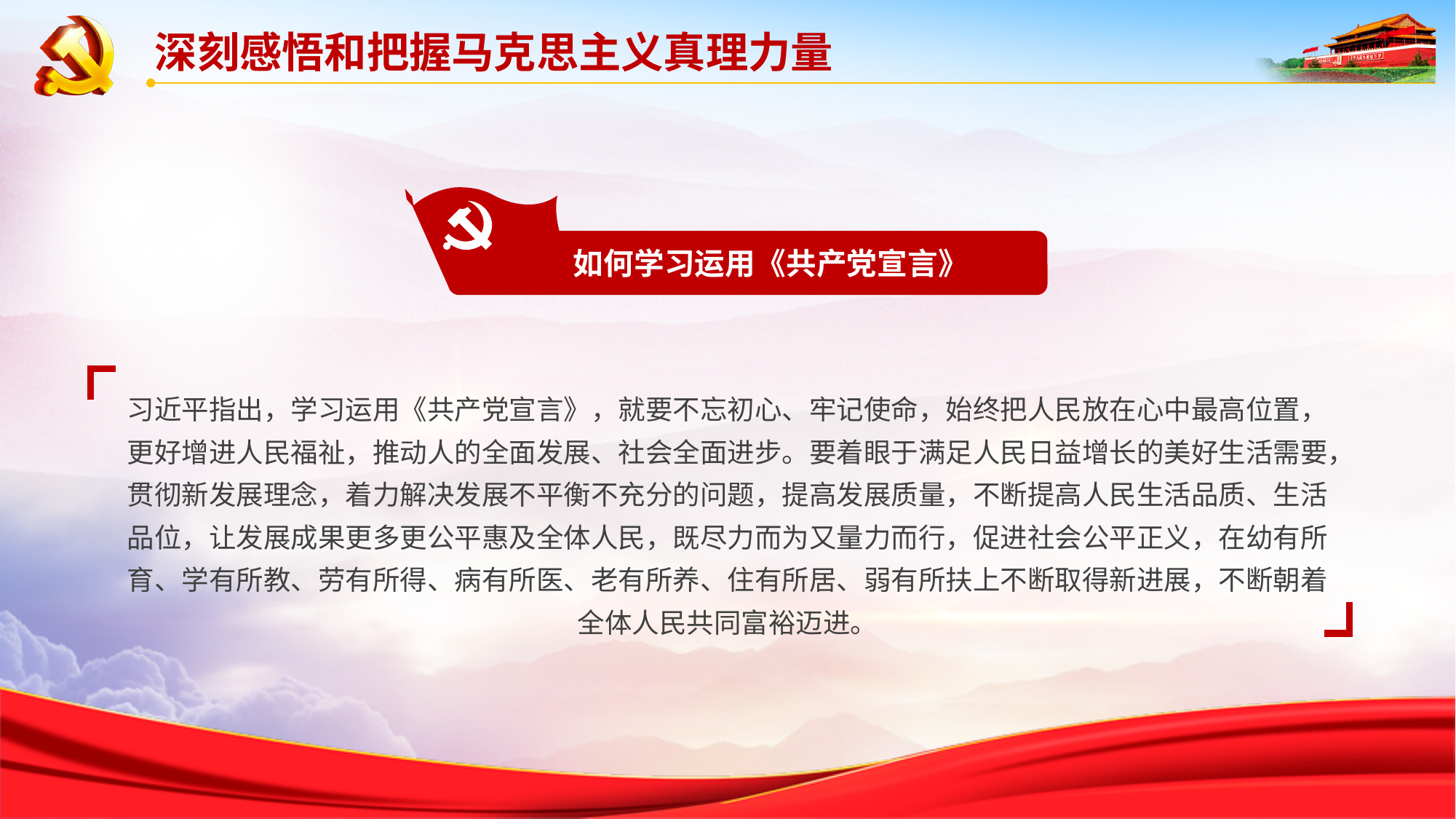

深刻感悟和把握马克思主义真理力量

如何学习运用《共产党宣言》

习近平指出，学习运用《共产党宣言》，就要不忘初心、牢记使命，始终把人民放在心中最高位置，更好增进人民福祉，推动人的全面发展、社会全面进步。要着眼于满足人民日益增长的美好生活需要，贯彻新发展理念，着力解决发展不平衡不充分的问题，提高发展质量，不断提高人民生活品质、生活品位，让发展成果更多更公平惠及全体人民，既尽力而为又量力而行，促进社会公平正义，在幼有所育、学有所教、劳有所得、病有所医、老有所养、住有所居、弱有所扶上不断取得新进展，不断朝着全体人民共同富裕迈进。